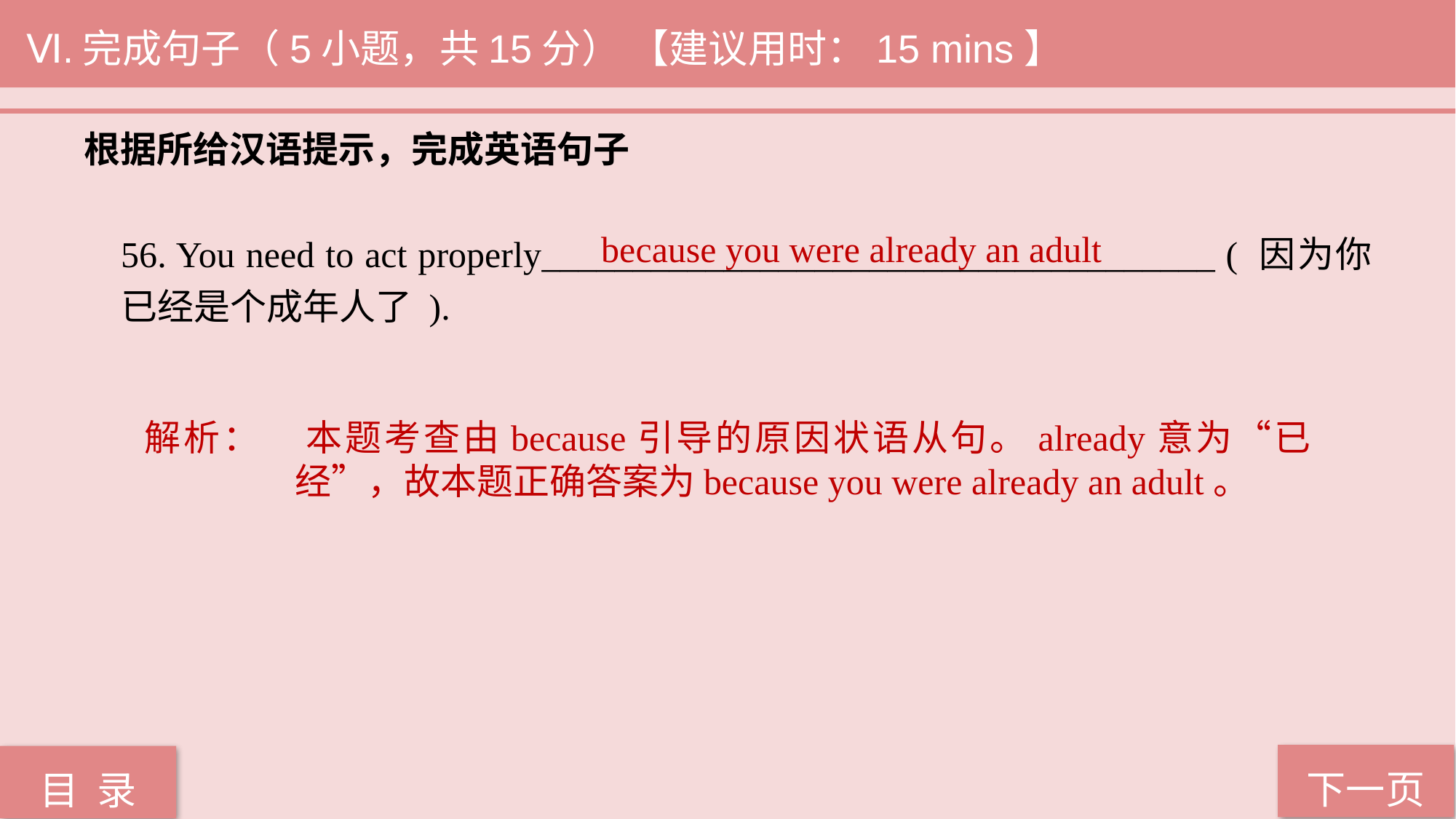

Ⅵ.完成句子（5小题，共15分） 【建议用时：15 mins】
根据所给汉语提示，完成英语句子
56. You need to act properly_____________________________________ ( 因为你已经是个成年人了 ).
because you were already an adult
解析：	本题考查由because引导的原因状语从句。already意为“已经”，故本题正确答案为because you were already an adult。